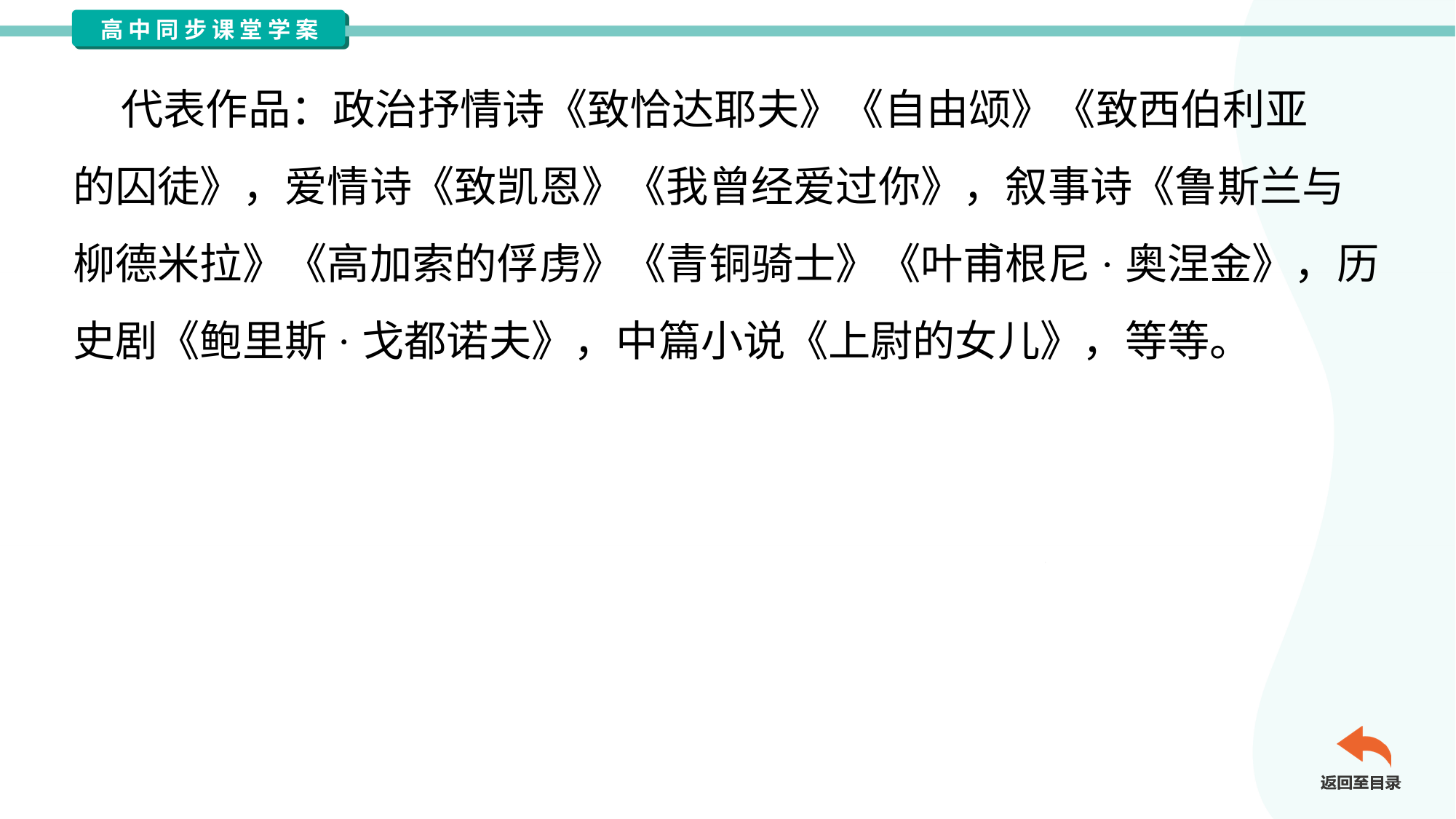

代表作品：政治抒情诗《致恰达耶夫》《自由颂》《致西伯利亚
的囚徒》，爱情诗《致凯恩》《我曾经爱过你》，叙事诗《鲁斯兰与
柳德米拉》《高加索的俘虏》《青铜骑士》《叶甫根尼·奥涅金》，历
史剧《鲍里斯·戈都诺夫》，中篇小说《上尉的女儿》，等等。